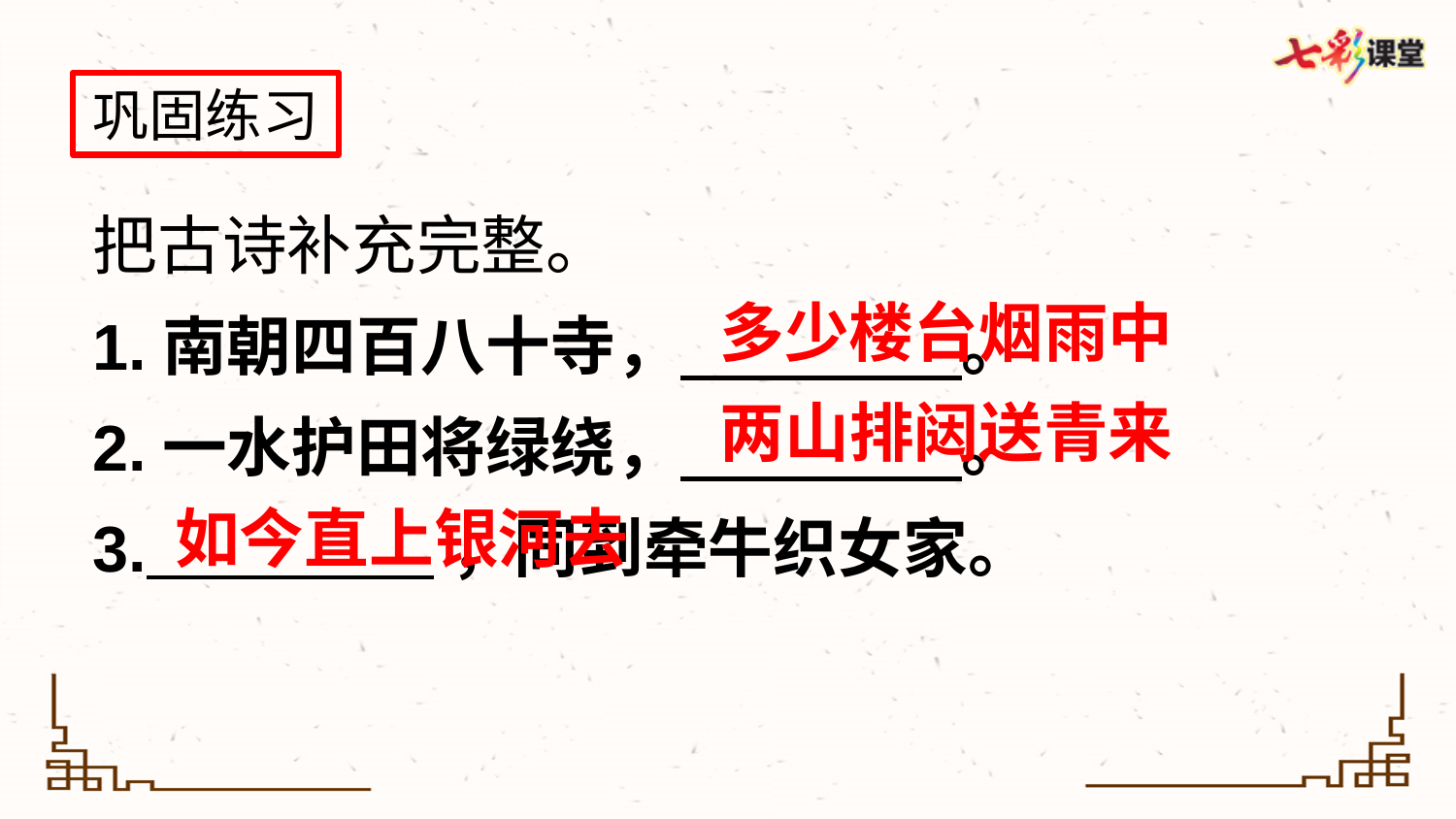

巩固练习
把古诗补充完整。
1.南朝四百八十寺，                   。
2.一水护田将绿绕，                   。
3.                ，同到牵牛织女家。
多少楼台烟雨中
两山排闼送青来
如今直上银河去